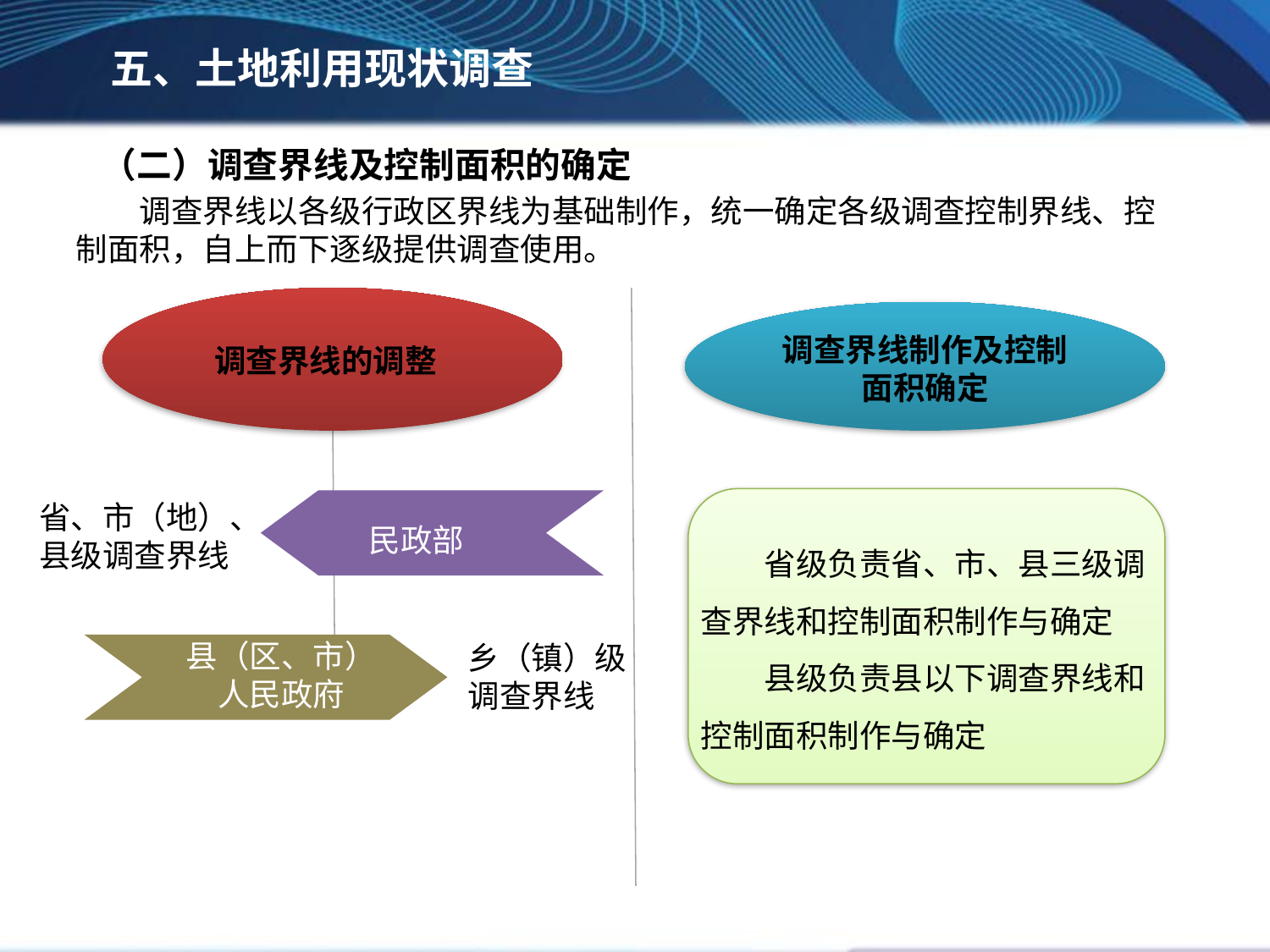

五、土地利用现状调查
（二）调查界线及控制面积的确定
调查界线以各级行政区界线为基础制作，统一确定各级调查控制界线、控制面积，自上而下逐级提供调查使用。

调查界线制作及控制面积确定
调查界线的调整

民政部
省、市（地）、县级调查界线
省级负责省、市、县三级调查界线和控制面积制作与确定
县级负责县以下调查界线和控制面积制作与确定
县（区、市）人民政府

乡（镇）级调查界线